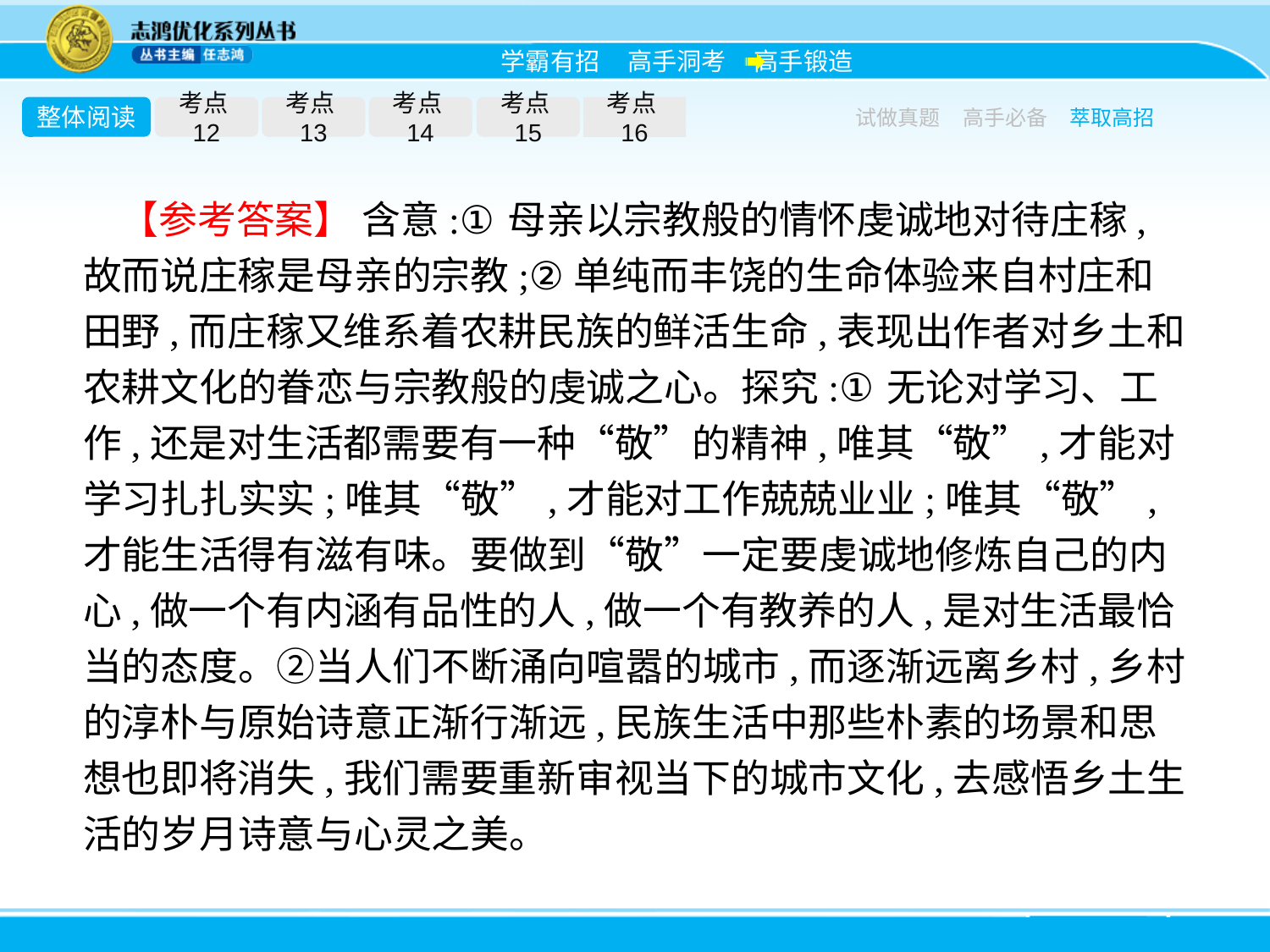

整体阅读
考点12
考点13
考点14
考点15
考点16
试做真题
高手必备
萃取高招
【参考答案】 含意:①母亲以宗教般的情怀虔诚地对待庄稼,故而说庄稼是母亲的宗教;②单纯而丰饶的生命体验来自村庄和田野,而庄稼又维系着农耕民族的鲜活生命,表现出作者对乡土和农耕文化的眷恋与宗教般的虔诚之心。探究:①无论对学习、工作,还是对生活都需要有一种“敬”的精神,唯其“敬”,才能对学习扎扎实实;唯其“敬”,才能对工作兢兢业业;唯其“敬”,才能生活得有滋有味。要做到“敬”一定要虔诚地修炼自己的内心,做一个有内涵有品性的人,做一个有教养的人,是对生活最恰当的态度。②当人们不断涌向喧嚣的城市,而逐渐远离乡村,乡村的淳朴与原始诗意正渐行渐远,民族生活中那些朴素的场景和思想也即将消失,我们需要重新审视当下的城市文化,去感悟乡土生活的岁月诗意与心灵之美。